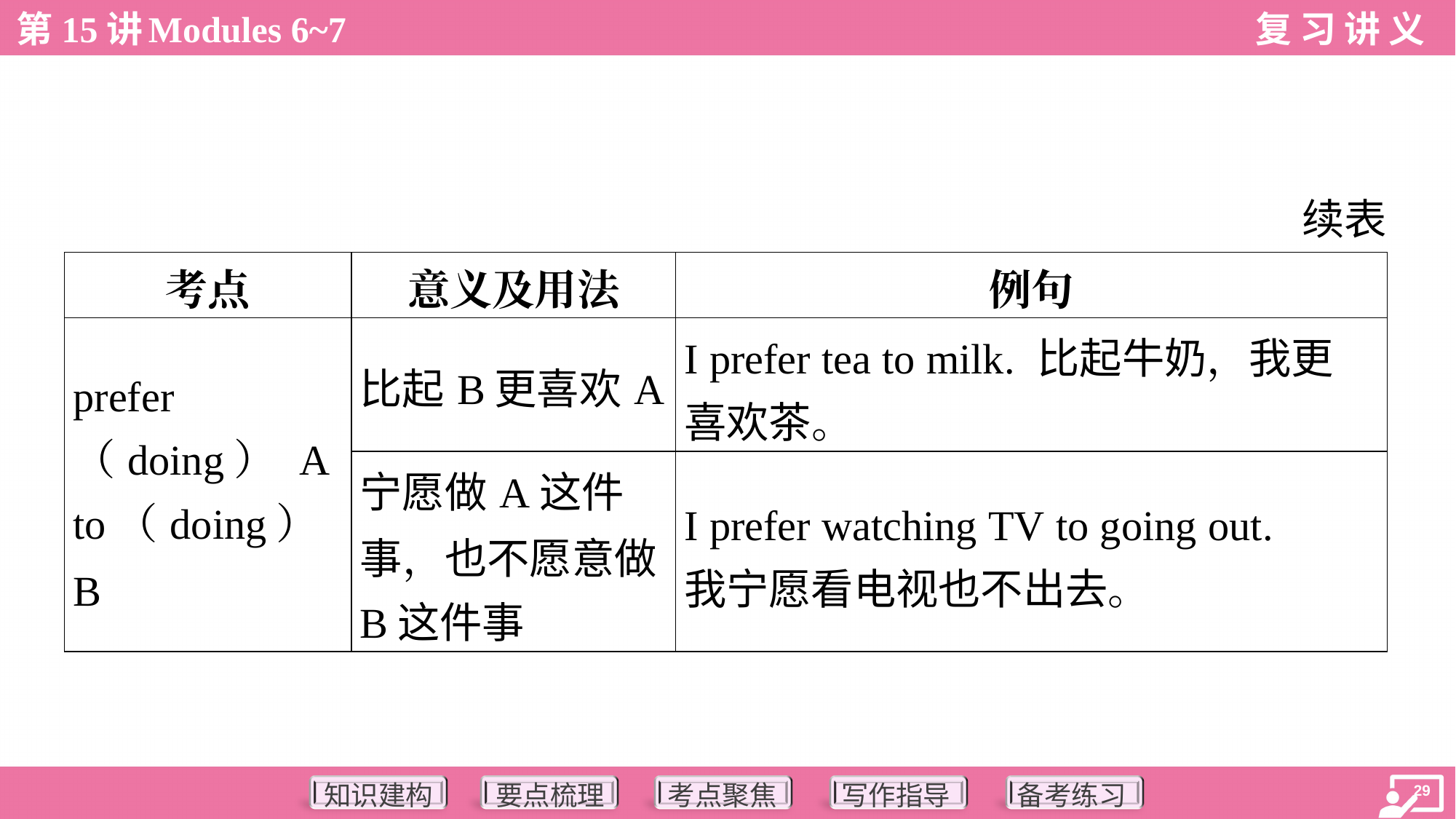

续表
| 考点 | 意义及用法 | 例句 |
| --- | --- | --- |
| prefer （doing） A to（doing） B | 比起B更喜欢A | I prefer tea to milk. 比起牛奶，我更 喜欢茶。 |
|  | 宁愿做A这件 事，也不愿意做 B这件事 | I prefer watching TV to going out. 我宁愿看电视也不出去。 |